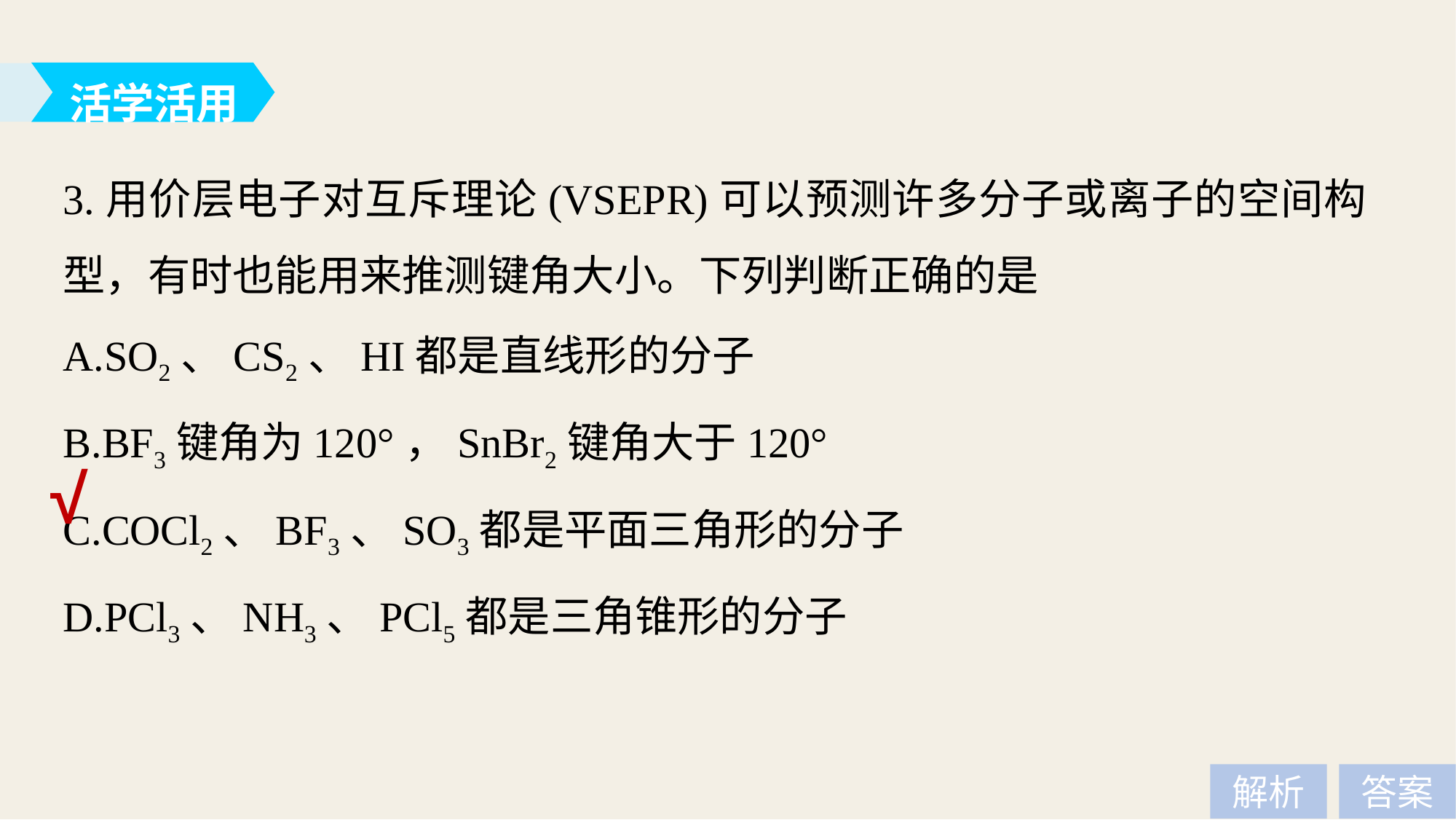

活学活用

3.用价层电子对互斥理论(VSEPR)可以预测许多分子或离子的空间构型，有时也能用来推测键角大小。下列判断正确的是
A.SO2、CS2、HI都是直线形的分子
B.BF3键角为120°，SnBr2键角大于120°
C.COCl2、BF3、SO3都是平面三角形的分子
D.PCl3、NH3、PCl5都是三角锥形的分子
√
解析
答案